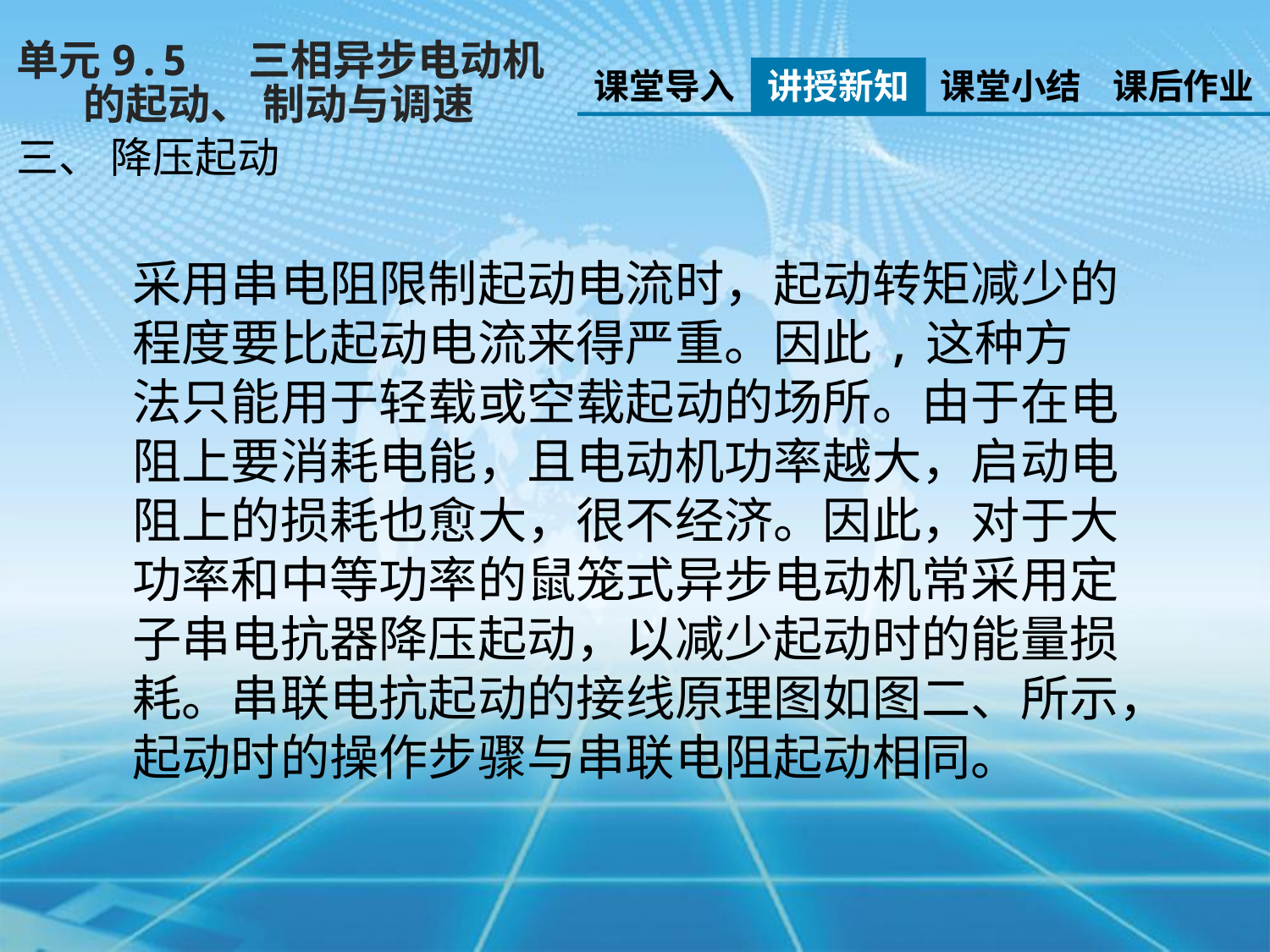

单元9.5  三相异步电动机
      的起动、 制动与调速
课堂导入
讲授新知
课堂小结
课后作业
三、 降压起动

采用串电阻限制起动电流时，起动转矩减少的程度要比起动电流来得严重。因此,这种方法只能用于轻载或空载起动的场所。由于在电阻上要消耗电能，且电动机功率越大，启动电阻上的损耗也愈大，很不经济。因此，对于大功率和中等功率的鼠笼式异步电动机常采用定子串电抗器降压起动，以减少起动时的能量损耗。串联电抗起动的接线原理图如图二、所示，起动时的操作步骤与串联电阻起动相同。